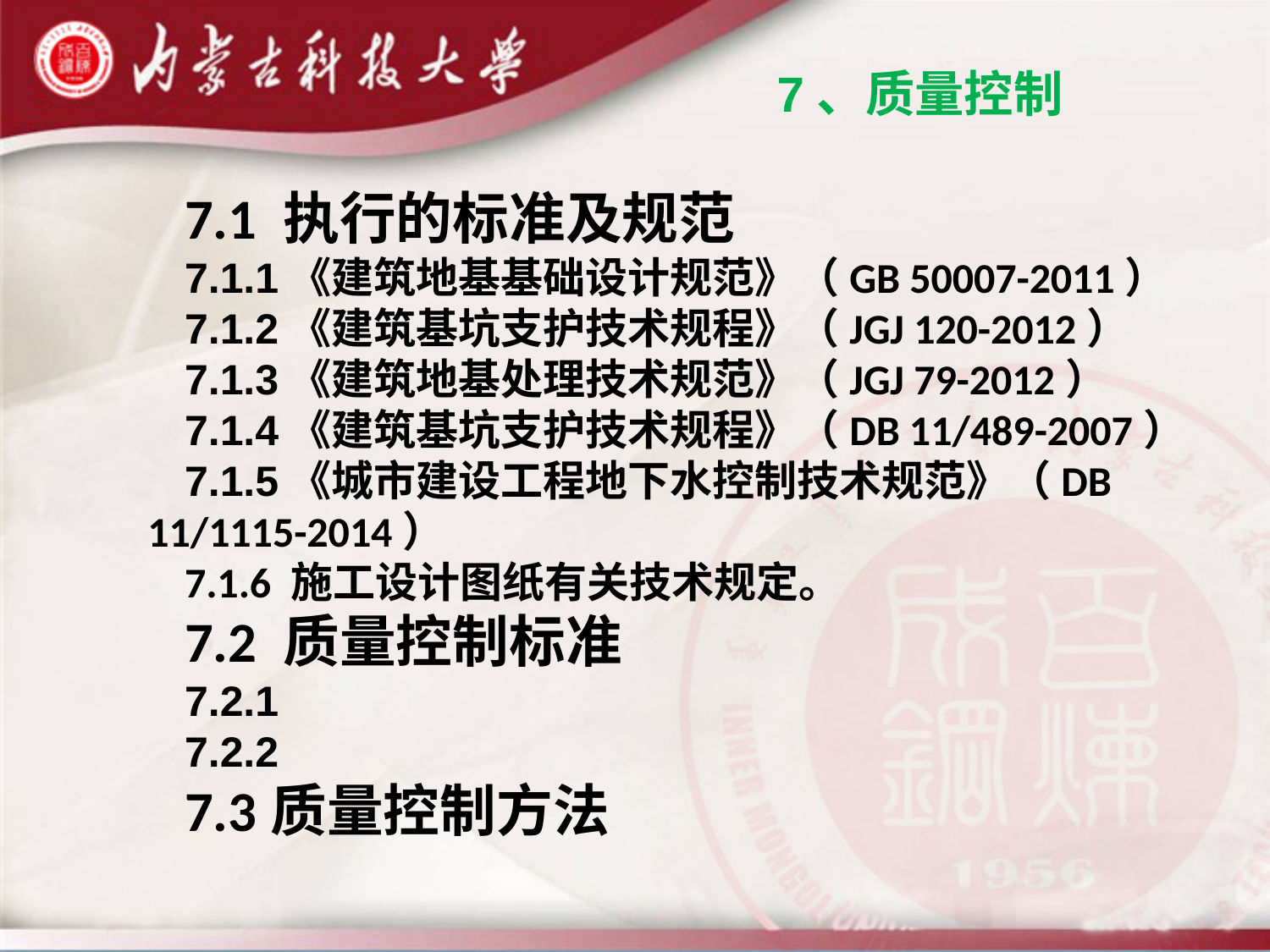

7、质量控制
7.1 执行的标准及规范
7.1.1《建筑地基基础设计规范》（GB 50007-2011）
7.1.2《建筑基坑支护技术规程》（JGJ 120-2012）
7.1.3《建筑地基处理技术规范》（JGJ 79-2012）
7.1.4《建筑基坑支护技术规程》（DB 11/489-2007）
7.1.5《城市建设工程地下水控制技术规范》（DB    11/1115-2014）
7.1.6 施工设计图纸有关技术规定。
7.2 质量控制标准
7.2.1
7.2.2
7.3质量控制方法